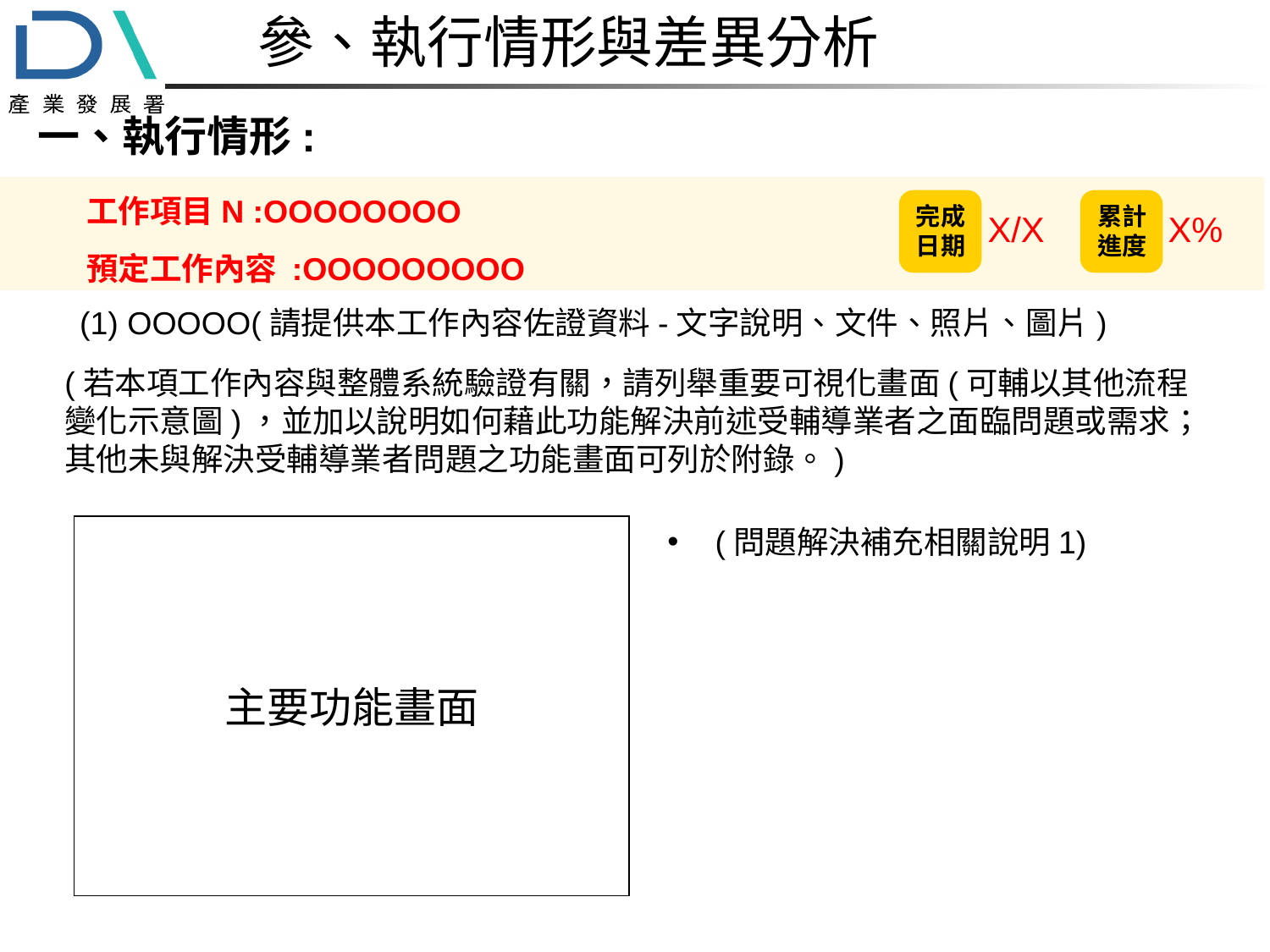

# 參、執行情形與差異分析
一、執行情形:
工作項目N :OOOOOOOO
預定工作內容 :OOOOOOOOO

完成
日期
累計
進度
X/X
X%
(1) OOOOO(請提供本工作內容佐證資料-文字說明、文件、照片、圖片)
(若本項工作內容與整體系統驗證有關，請列舉重要可視化畫面(可輔以其他流程變化示意圖)，並加以說明如何藉此功能解決前述受輔導業者之面臨問題或需求；其他未與解決受輔導業者問題之功能畫面可列於附錄。)
主要功能畫面
(問題解決補充相關說明1)